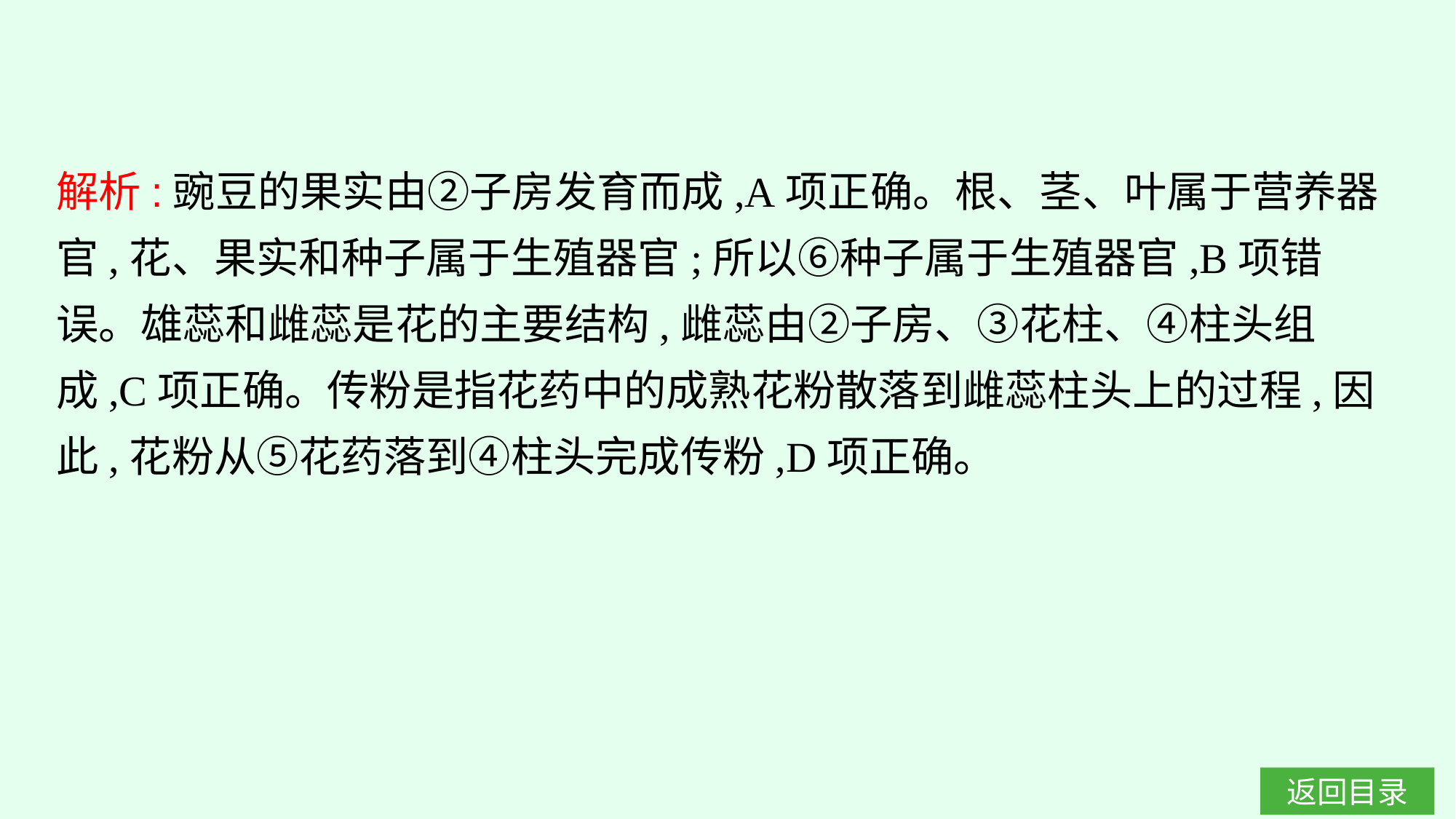

解析:豌豆的果实由②子房发育而成,A项正确。根、茎、叶属于营养器官,花、果实和种子属于生殖器官;所以⑥种子属于生殖器官,B项错误。雄蕊和雌蕊是花的主要结构,雌蕊由②子房、③花柱、④柱头组成,C项正确。传粉是指花药中的成熟花粉散落到雌蕊柱头上的过程,因此,花粉从⑤花药落到④柱头完成传粉,D项正确。